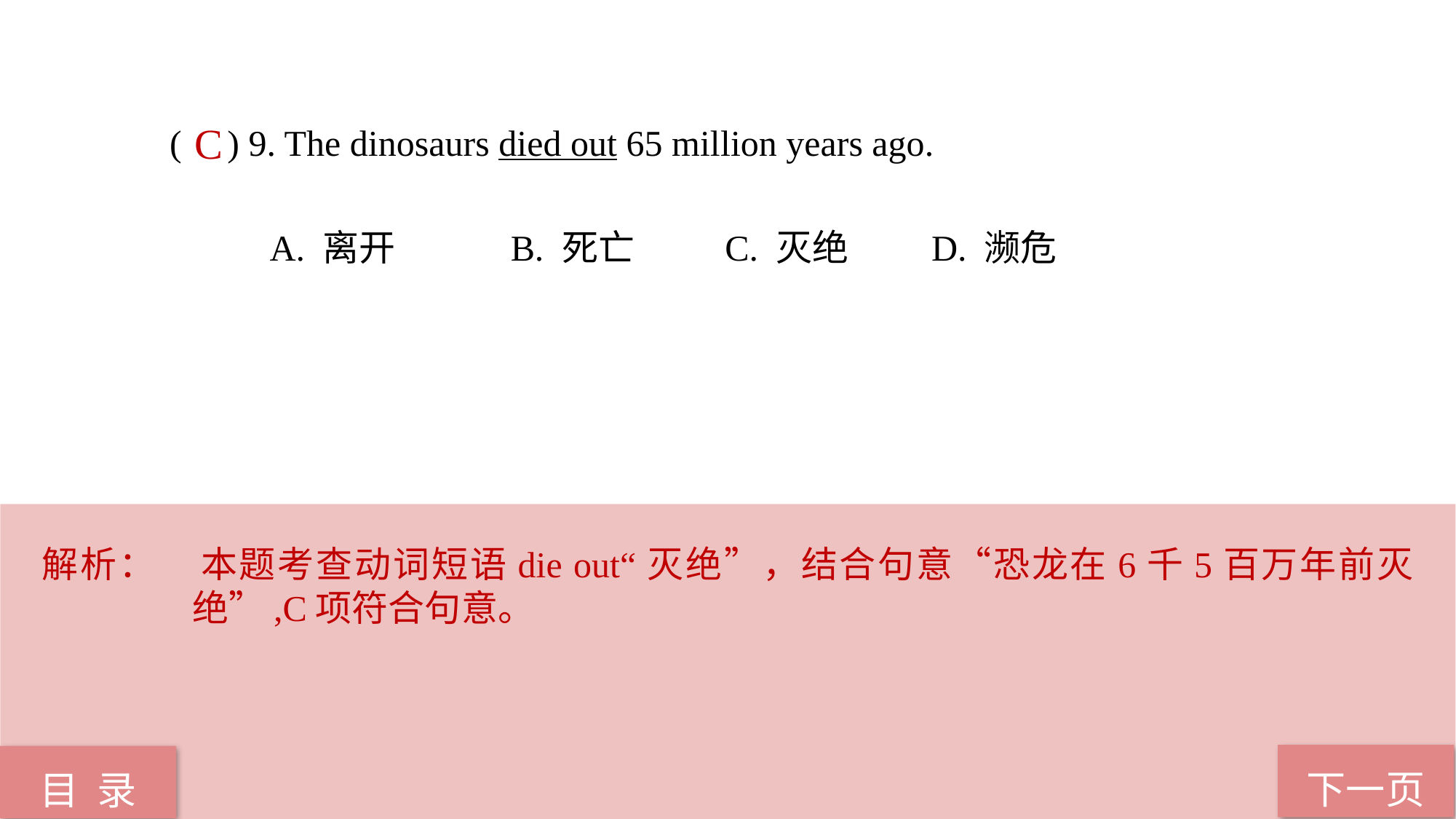

(     ) 9. The dinosaurs died out 65 million years ago.

           A. 离开             B. 死亡          C. 灭绝         D. 濒危
C
解析：	本题考查动词短语die out“灭绝”，结合句意“恐龙在6千5百万年前灭绝”,C项符合句意。